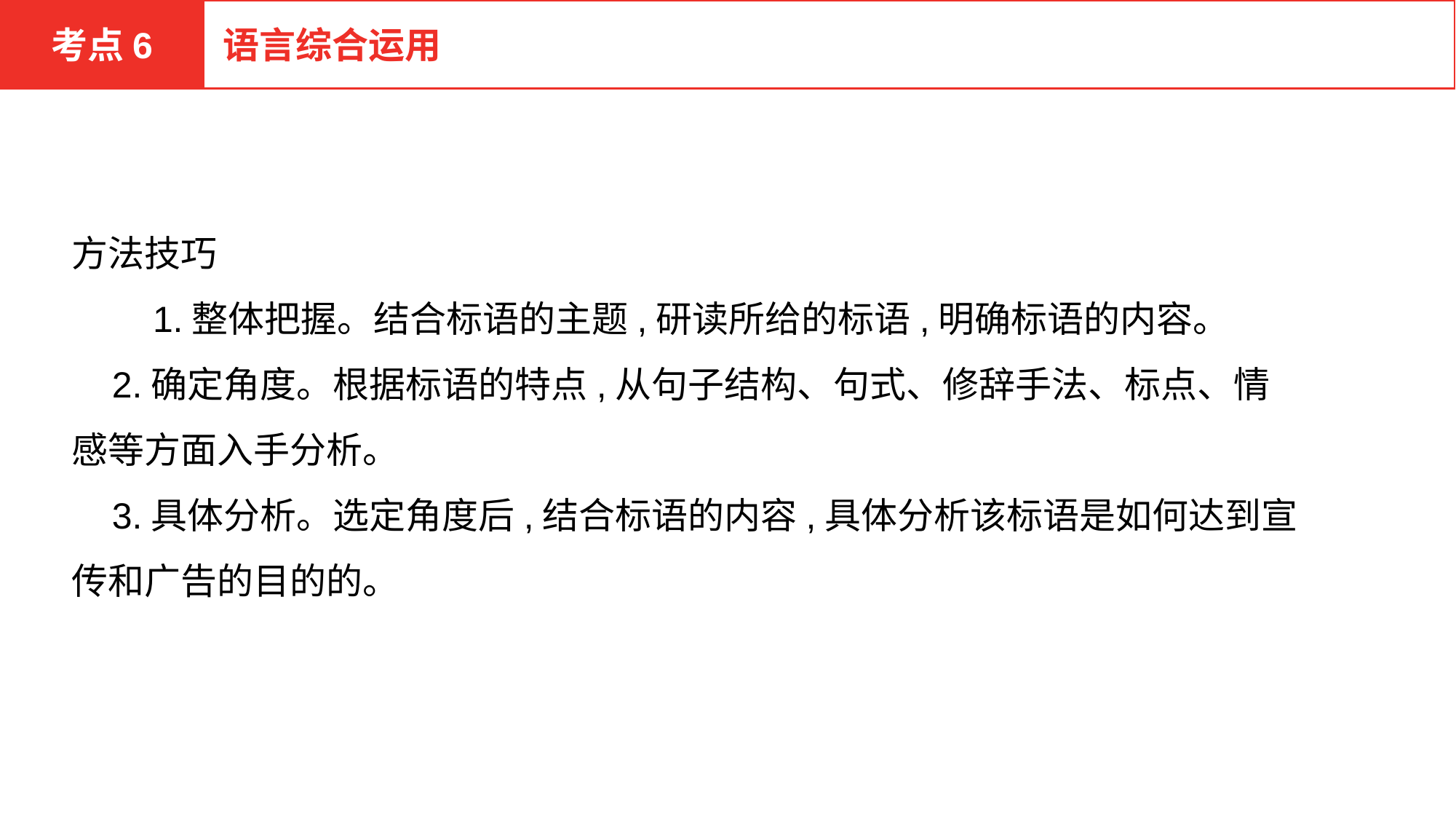

考点6
语言综合运用
方法技巧
　　1.整体把握。结合标语的主题,研读所给的标语,明确标语的内容。
    2.确定角度。根据标语的特点,从句子结构、句式、修辞手法、标点、情感等方面入手分析。
    3.具体分析。选定角度后,结合标语的内容,具体分析该标语是如何达到宣传和广告的目的的。